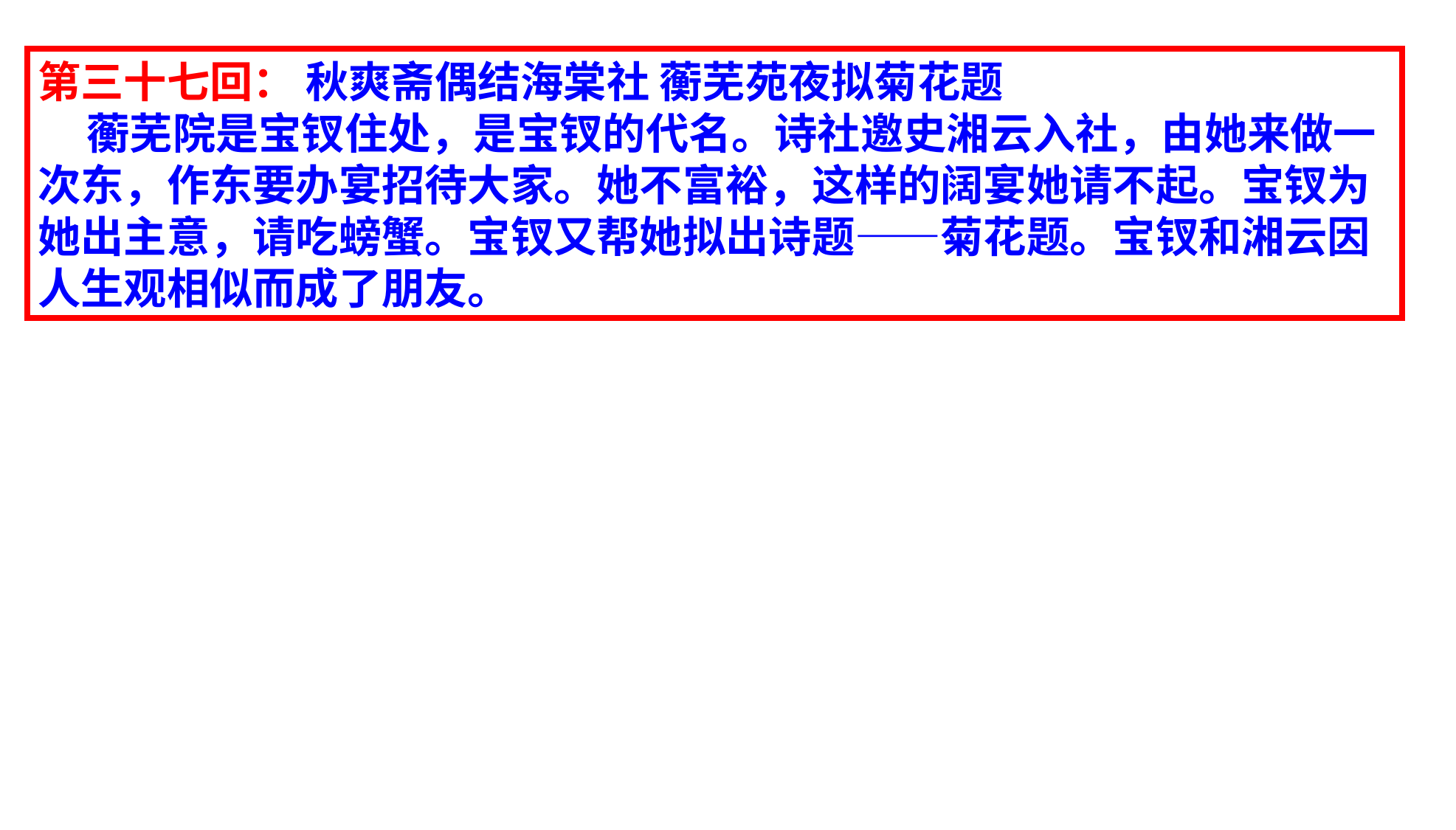

第三十七回： 秋爽斋偶结海棠社 蘅芜苑夜拟菊花题
     蘅芜院是宝钗住处，是宝钗的代名。诗社邀史湘云入社，由她来做一次东，作东要办宴招待大家。她不富裕，这样的阔宴她请不起。宝钗为她出主意，请吃螃蟹。宝钗又帮她拟出诗题——菊花题。宝钗和湘云因人生观相似而成了朋友。